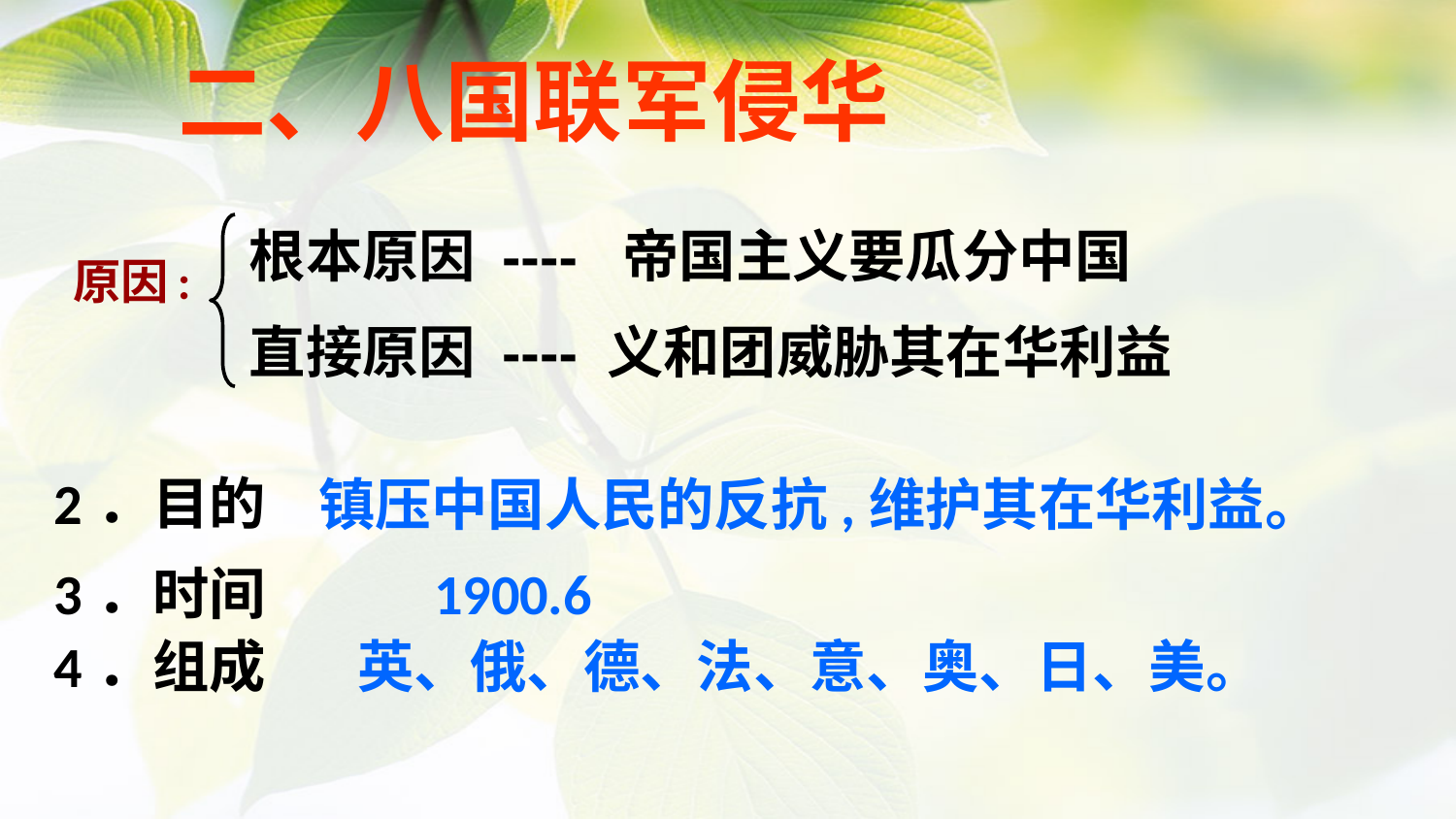

二、八国联军侵华

根本原因 ----  帝国主义要瓜分中国
直接原因 ---- 义和团威胁其在华利益

  原因:
2．目的
       镇压中国人民的反抗,维护其在华利益。
3．时间            1900.6
4．组成
英、俄、德、法、意、奥、日、美。